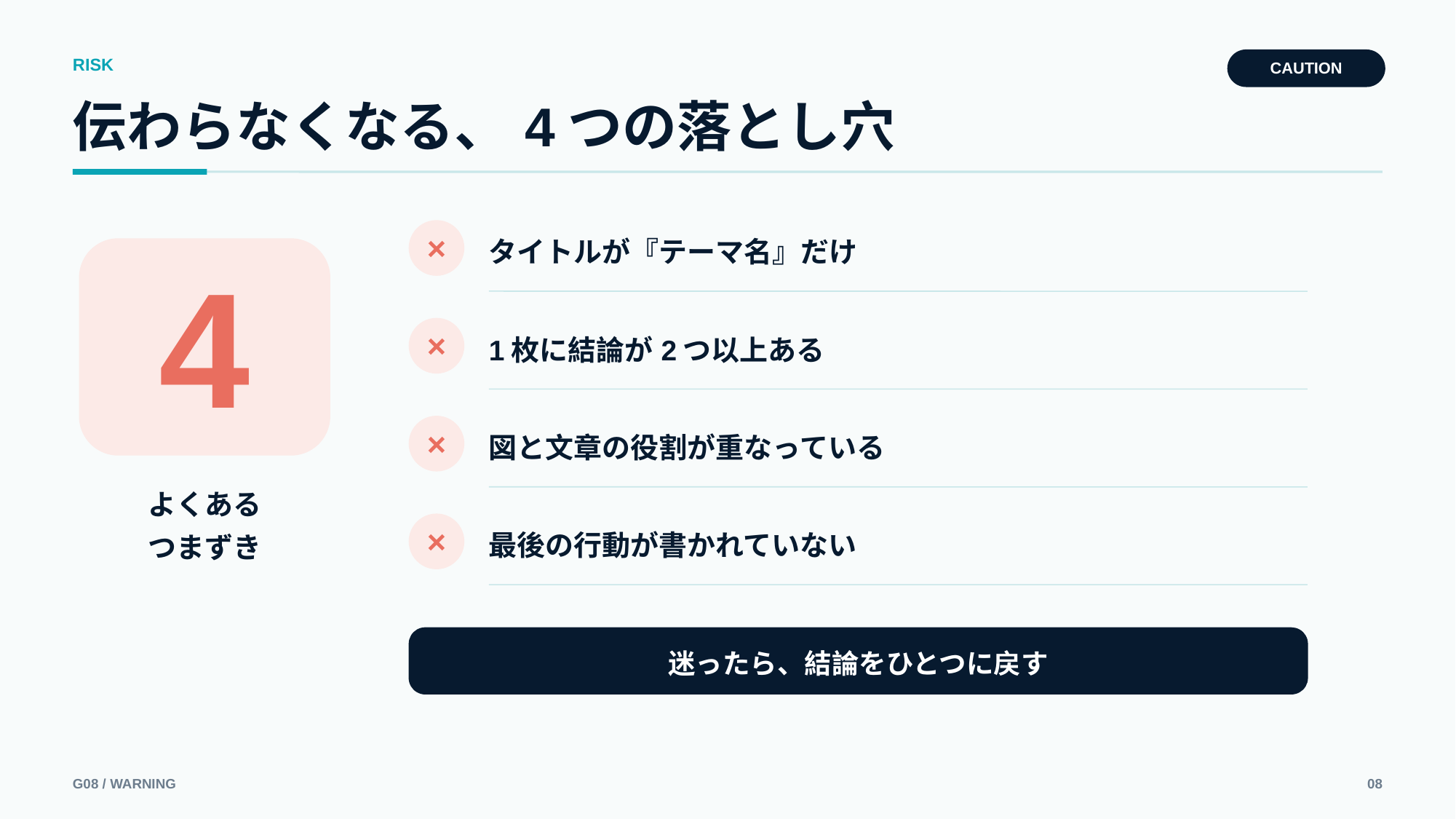

RISK
CAUTION
伝わらなくなる、4つの落とし穴

タイトルが『テーマ名』だけ
×
4

1枚に結論が2つ以上ある
×

図と文章の役割が重なっている
×
よくある
つまずき

最後の行動が書かれていない
×

迷ったら、結論をひとつに戻す
G08 / WARNING
08